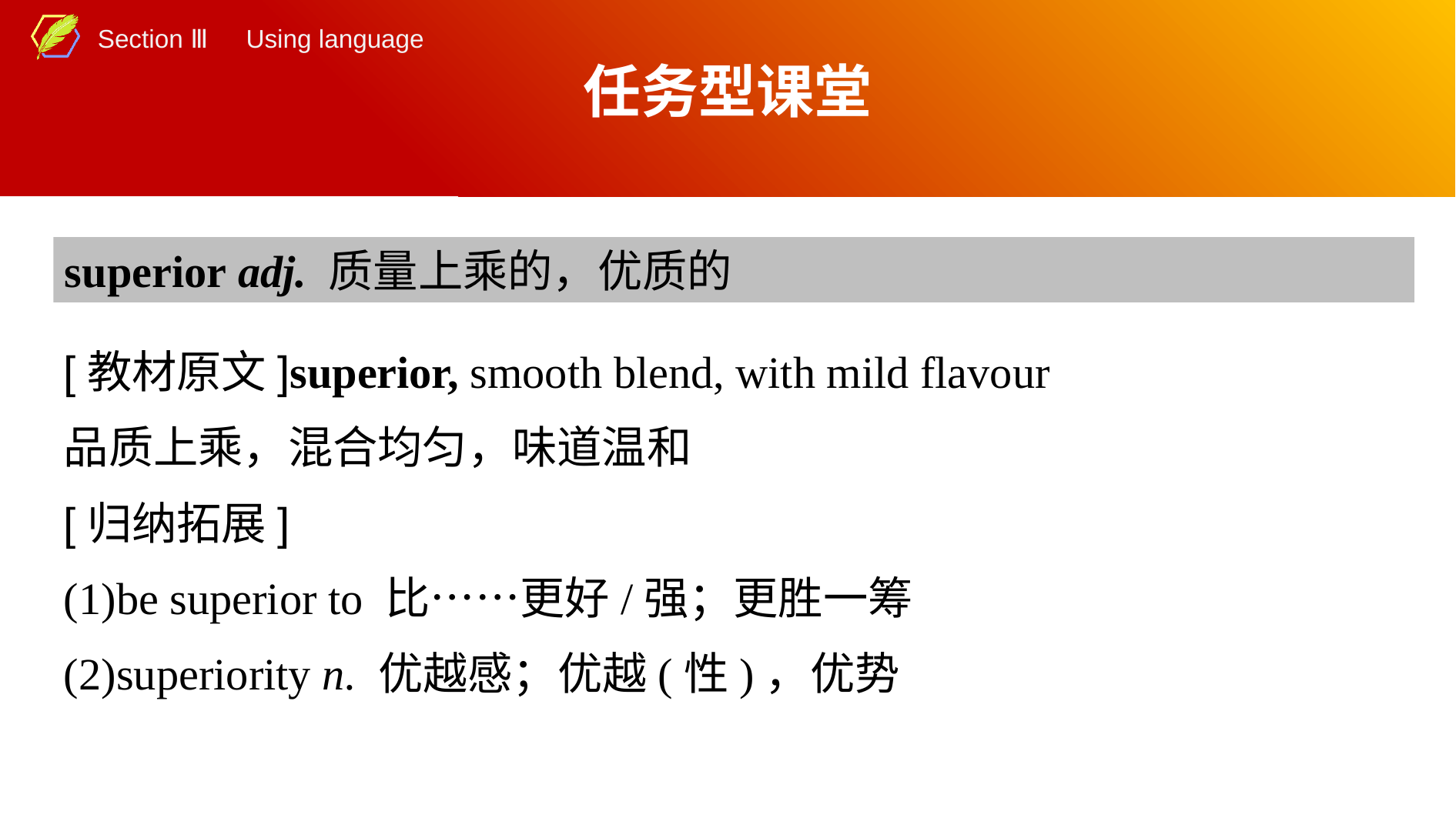

任务型课堂
superior adj. 质量上乘的，优质的
[教材原文]superior, smooth blend, with mild flavour
品质上乘，混合均匀，味道温和
[归纳拓展]
(1)be superior to 比……更好/强；更胜一筹
(2)superiority n. 优越感；优越(性)，优势